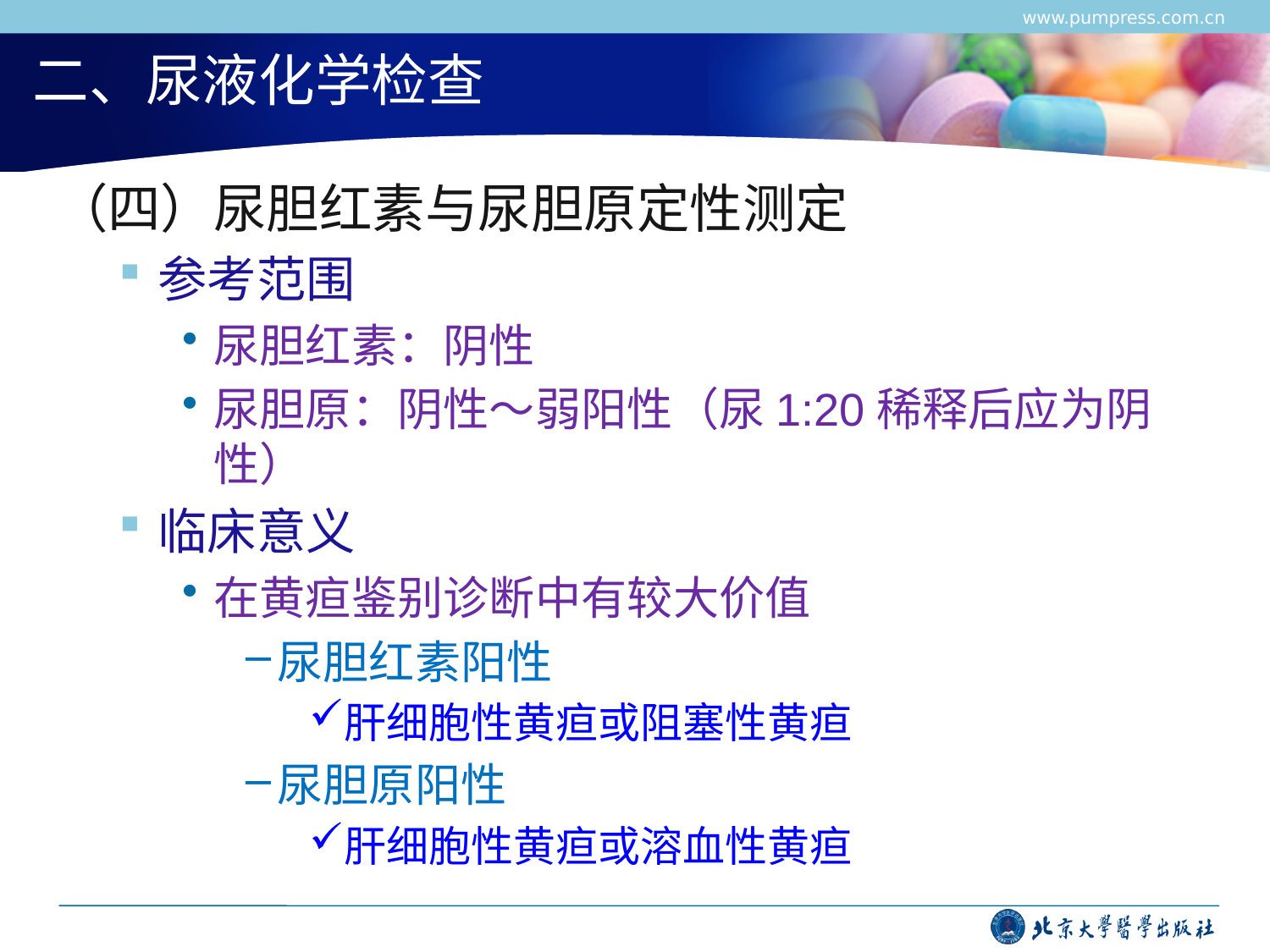

www.pumpress.com.cn
# 二、尿液化学检查
（四）尿胆红素与尿胆原定性测定
参考范围
尿胆红素：阴性
尿胆原：阴性～弱阳性（尿1:20稀释后应为阴性）
临床意义
在黄疸鉴别诊断中有较大价值
尿胆红素阳性
肝细胞性黄疸或阻塞性黄疸
尿胆原阳性
肝细胞性黄疸或溶血性黄疸